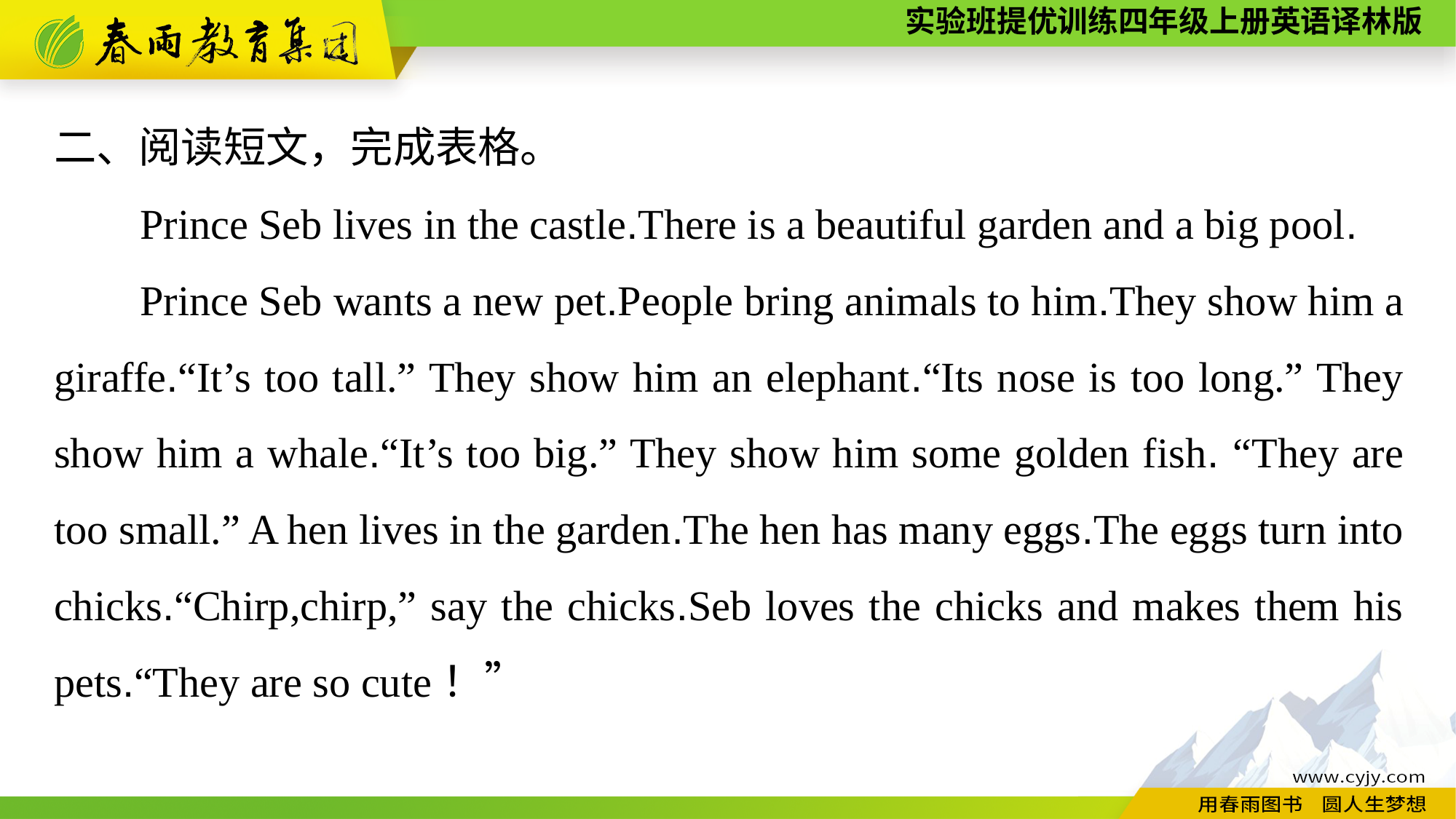

二、阅读短文，完成表格。
Prince Seb lives in the castle.There is a beautiful garden and a big pool.
Prince Seb wants a new pet.People bring animals to him.They show him a giraffe.“It’s too tall.” They show him an elephant.“Its nose is too long.” They show him a whale.“It’s too big.” They show him some golden fish. “They are too small.” A hen lives in the garden.The hen has many eggs.The eggs turn into chicks.“Chirp,chirp,” say the chicks.Seb loves the chicks and makes them his pets.“They are so cute！”